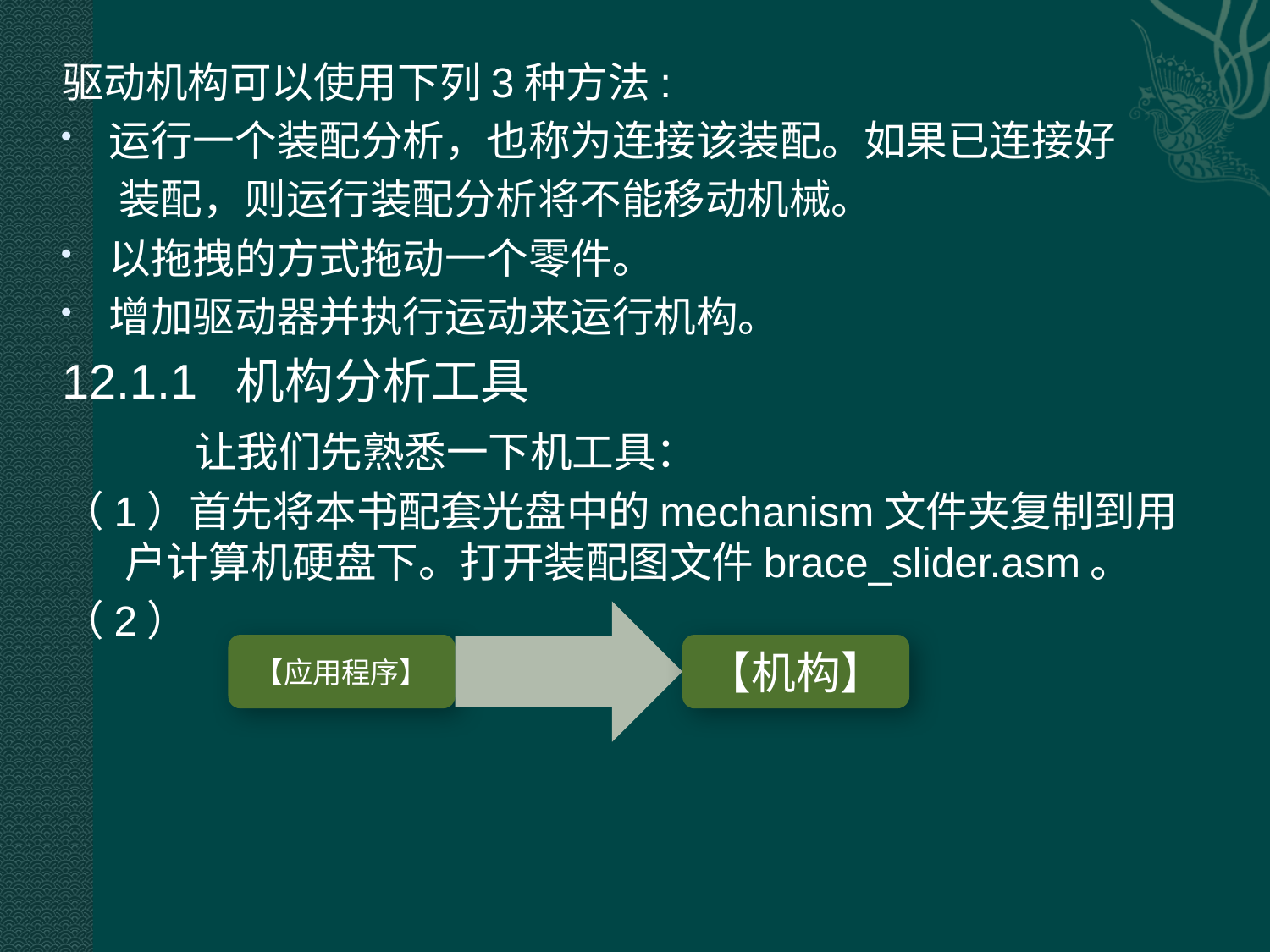

驱动机构可以使用下列3种方法:
运行一个装配分析，也称为连接该装配。如果已连接好
     装配，则运行装配分析将不能移动机械。
以拖拽的方式拖动一个零件。
增加驱动器并执行运动来运行机构。
12.1.1  机构分析工具
           让我们先熟悉一下机工具：
（1）首先将本书配套光盘中的mechanism文件夹复制到用户计算机硬盘下。打开装配图文件brace_slider.asm。
（2）

【应用程序】
【机构】